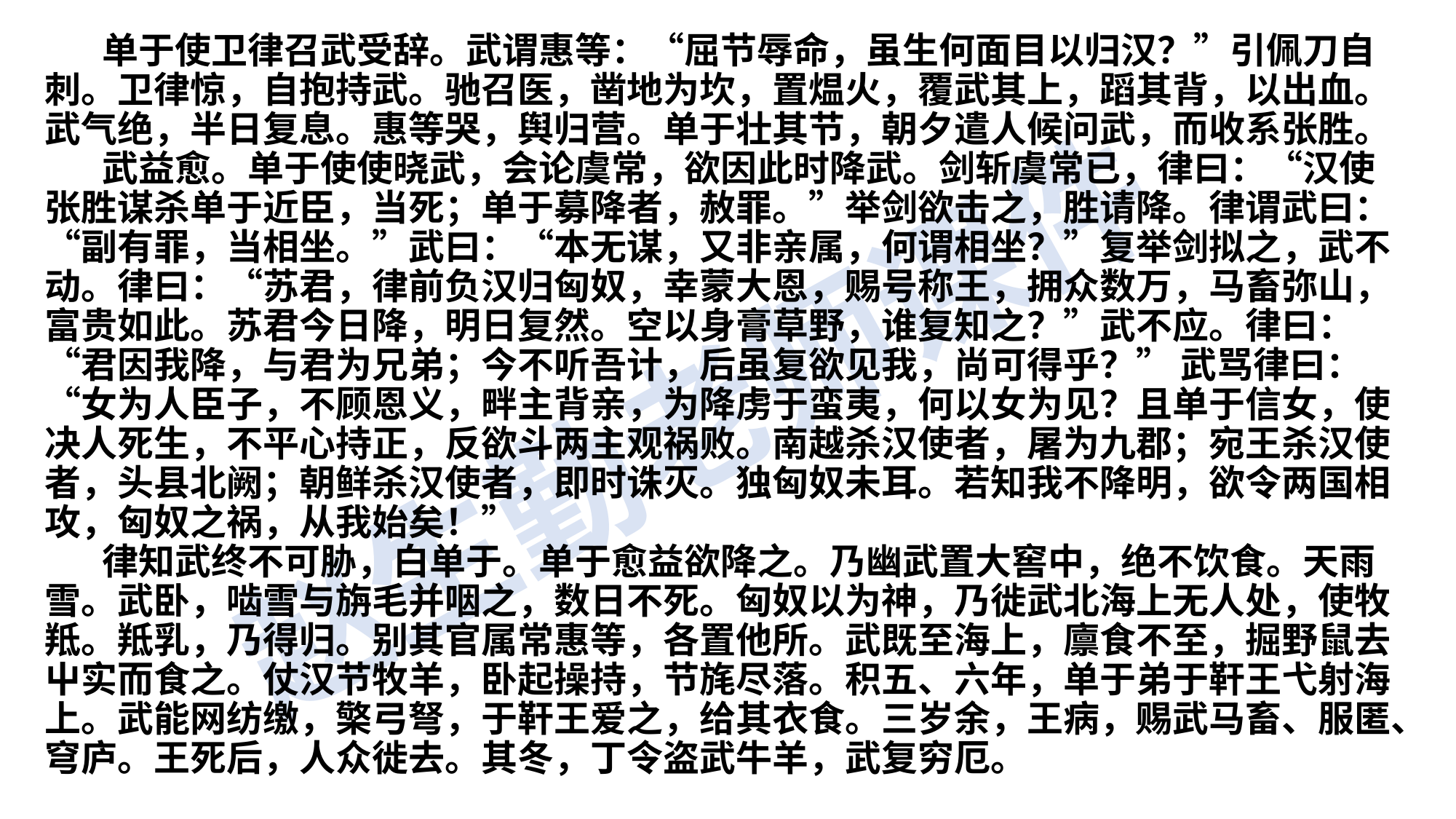

单于使卫律召武受辞。武谓惠等：“屈节辱命，虽生何面目以归汉？”引佩刀自刺。卫律惊，自抱持武。驰召医，凿地为坎，置煴火，覆武其上，蹈其背，以出血。武气绝，半日复息。惠等哭，舆归营。单于壮其节，朝夕遣人候问武，而收系张胜。
      武益愈。单于使使晓武，会论虞常，欲因此时降武。剑斩虞常已，律曰：“汉使张胜谋杀单于近臣，当死；单于募降者，赦罪。”举剑欲击之，胜请降。律谓武曰：“副有罪，当相坐。”武曰：“本无谋，又非亲属，何谓相坐？”复举剑拟之，武不动。律曰：“苏君，律前负汉归匈奴，幸蒙大恩，赐号称王，拥众数万，马畜弥山，富贵如此。苏君今日降，明日复然。空以身膏草野，谁复知之？”武不应。律曰：“君因我降，与君为兄弟；今不听吾计，后虽复欲见我，尚可得乎？” 武骂律曰：“女为人臣子，不顾恩义，畔主背亲，为降虏于蛮夷，何以女为见？且单于信女，使决人死生，不平心持正，反欲斗两主观祸败。南越杀汉使者，屠为九郡；宛王杀汉使者，头县北阙；朝鲜杀汉使者，即时诛灭。独匈奴未耳。若知我不降明，欲令两国相攻，匈奴之祸，从我始矣！”
      律知武终不可胁，白单于。单于愈益欲降之。乃幽武置大窖中，绝不饮食。天雨雪。武卧，啮雪与旃毛并咽之，数日不死。匈奴以为神，乃徙武北海上无人处，使牧羝。羝乳，乃得归。别其官属常惠等，各置他所。武既至海上，廪食不至，掘野鼠去屮实而食之。仗汉节牧羊，卧起操持，节旄尽落。积五、六年，单于弟于靬王弋射海上。武能网纺缴，檠弓弩，于靬王爱之，给其衣食。三岁余，王病，赐武马畜、服匿、穹庐。王死后，人众徙去。其冬，丁令盗武牛羊，武复穷厄。